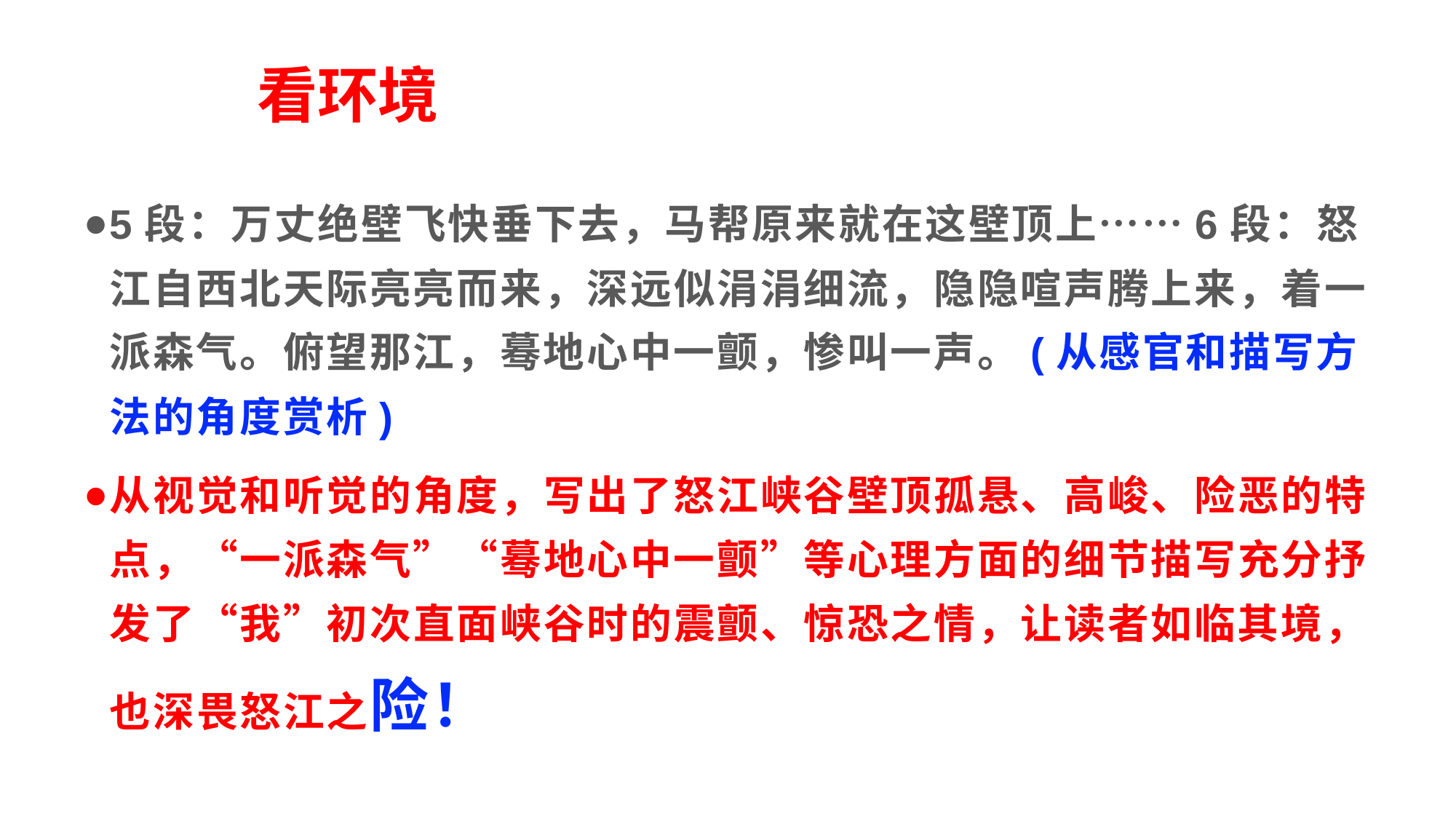

看环境
5段：万丈绝壁飞快垂下去，马帮原来就在这壁顶上……6段：怒江自西北天际亮亮而来，深远似涓涓细流，隐隐喧声腾上来，着一派森气。俯望那江，蓦地心中一颤，惨叫一声。(从感官和描写方法的角度赏析)
从视觉和听觉的角度，写出了怒江峡谷壁顶孤悬、高峻、险恶的特点，“一派森气”“蓦地心中一颤”等心理方面的细节描写充分抒发了“我”初次直面峡谷时的震颤、惊恐之情，让读者如临其境，也深畏怒江之险！